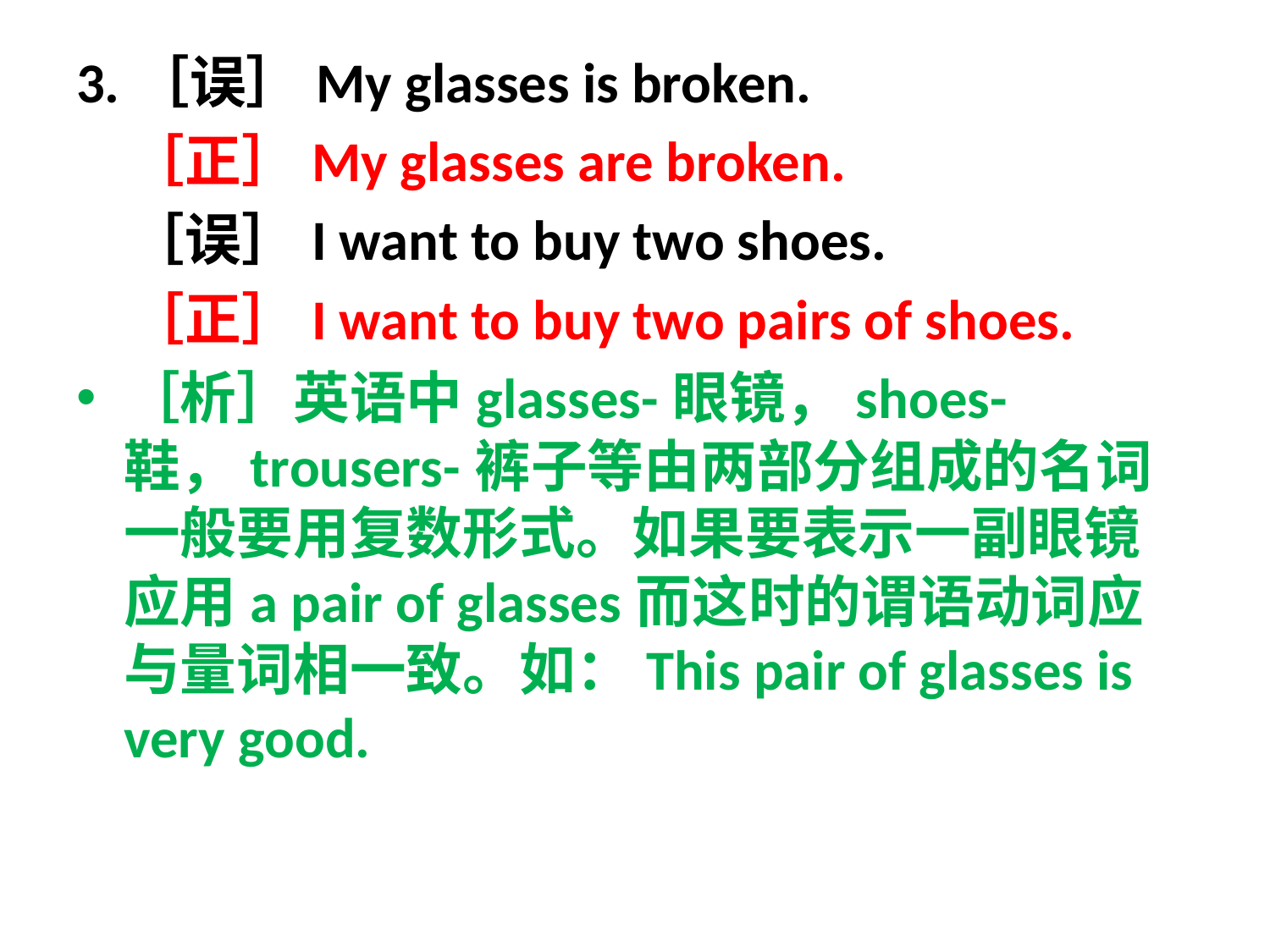

3.［误］My glasses is broken.
   ［正］My glasses are broken.
   ［误］I want to buy two shoes.
   ［正］I want to buy two pairs of shoes.
［析］英语中glasses-眼镜，shoes-鞋，trousers-裤子等由两部分组成的名词一般要用复数形式。如果要表示一副眼镜应用a pair of glasses而这时的谓语动词应与量词相一致。如：This pair of glasses is very good.